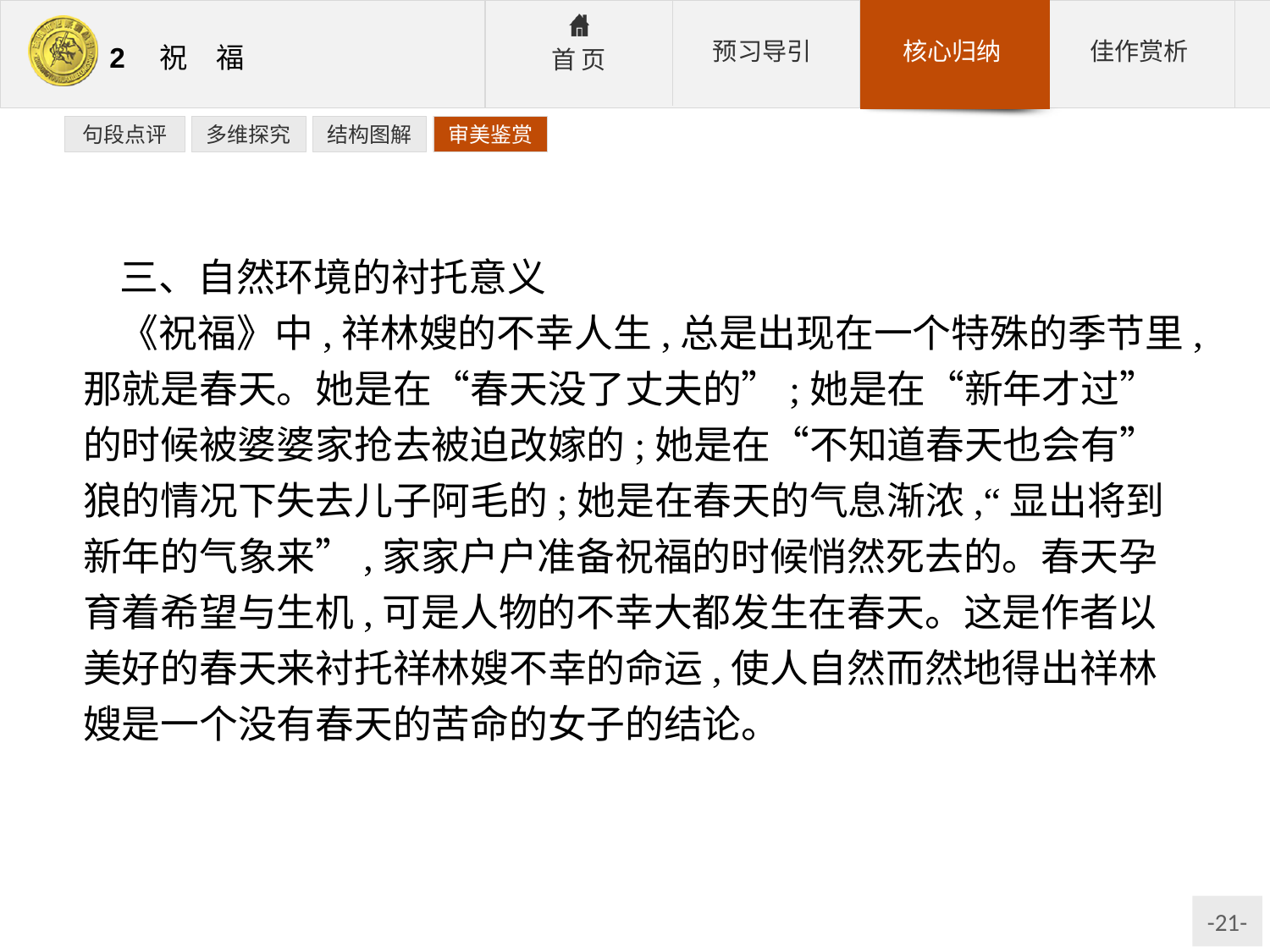

句段点评
多维探究
结构图解
审美鉴赏
三、自然环境的衬托意义
《祝福》中,祥林嫂的不幸人生,总是出现在一个特殊的季节里,那就是春天。她是在“春天没了丈夫的”;她是在“新年才过”的时候被婆婆家抢去被迫改嫁的;她是在“不知道春天也会有”狼的情况下失去儿子阿毛的;她是在春天的气息渐浓,“显出将到新年的气象来”,家家户户准备祝福的时候悄然死去的。春天孕育着希望与生机,可是人物的不幸大都发生在春天。这是作者以美好的春天来衬托祥林嫂不幸的命运,使人自然而然地得出祥林嫂是一个没有春天的苦命的女子的结论。